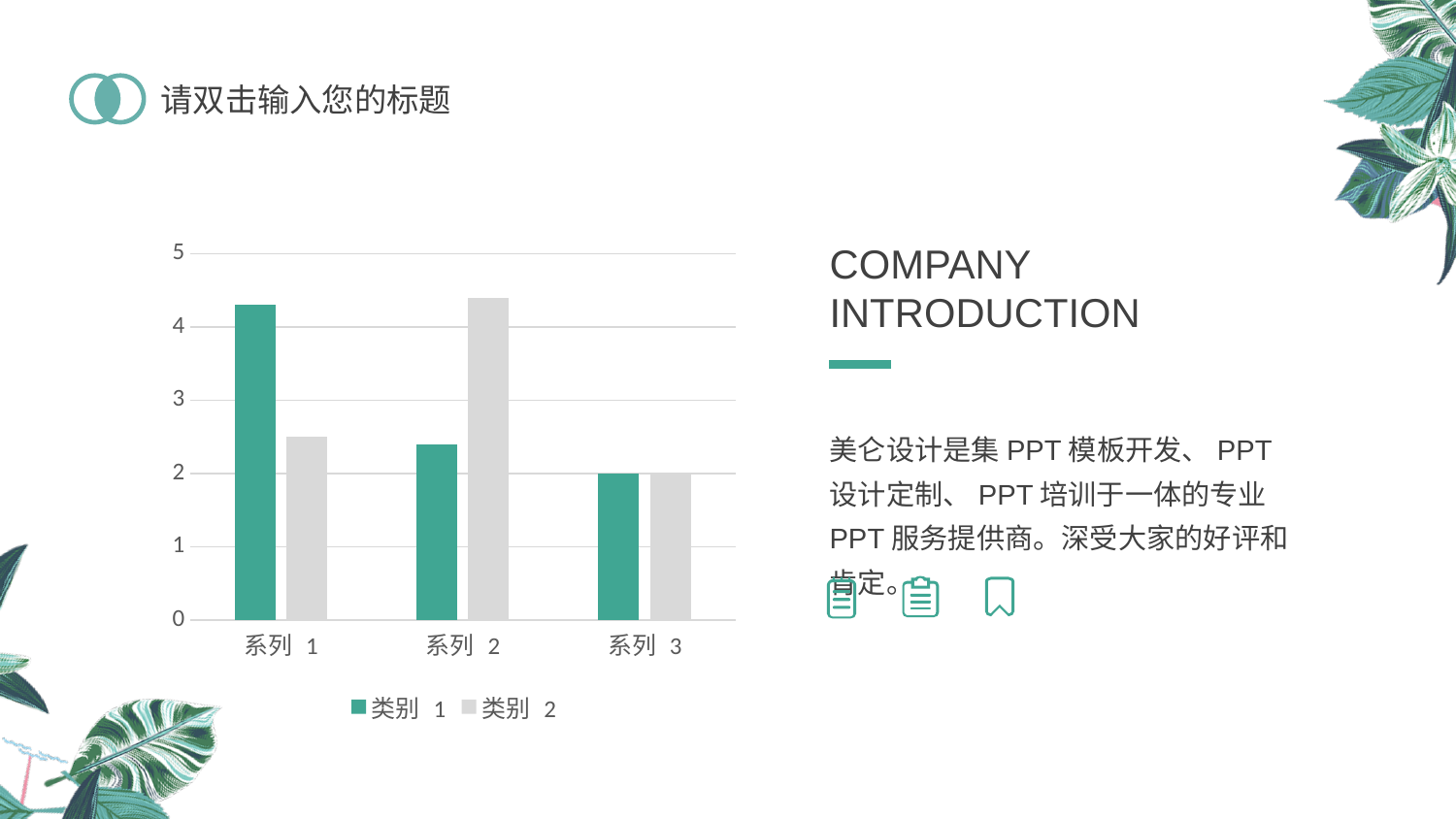

### Chart

| Category | 类别 1 | 类别 2 |
|---|---|---|
| 系列 1 | 4.3 | 2.5 |
| 系列 2 | 2.4 | 4.4 |
| 系列 3 | 2.0 | 2.0 |
COMPANY INTRODUCTION
美仑设计是集PPT模板开发、PPT设计定制、PPT培训于一体的专业PPT服务提供商。深受大家的好评和肯定。